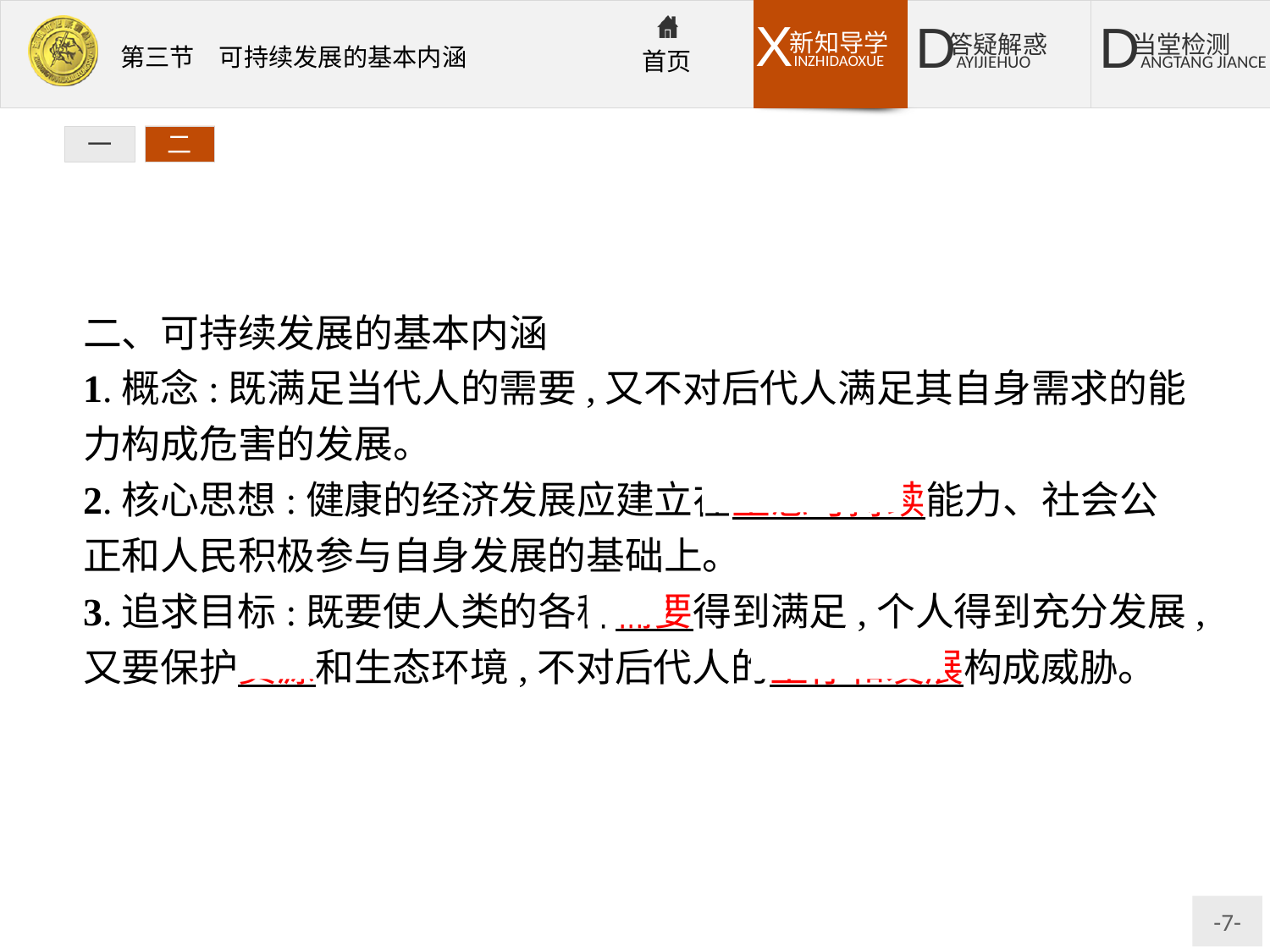

一
二
二、可持续发展的基本内涵
1.概念:既满足当代人的需要,又不对后代人满足其自身需求的能力构成危害的发展。
2.核心思想:健康的经济发展应建立在生态可持续能力、社会公正和人民积极参与自身发展的基础上。
3.追求目标:既要使人类的各种需要得到满足,个人得到充分发展,又要保护资源和生态环境,不对后代人的生存和发展构成威胁。